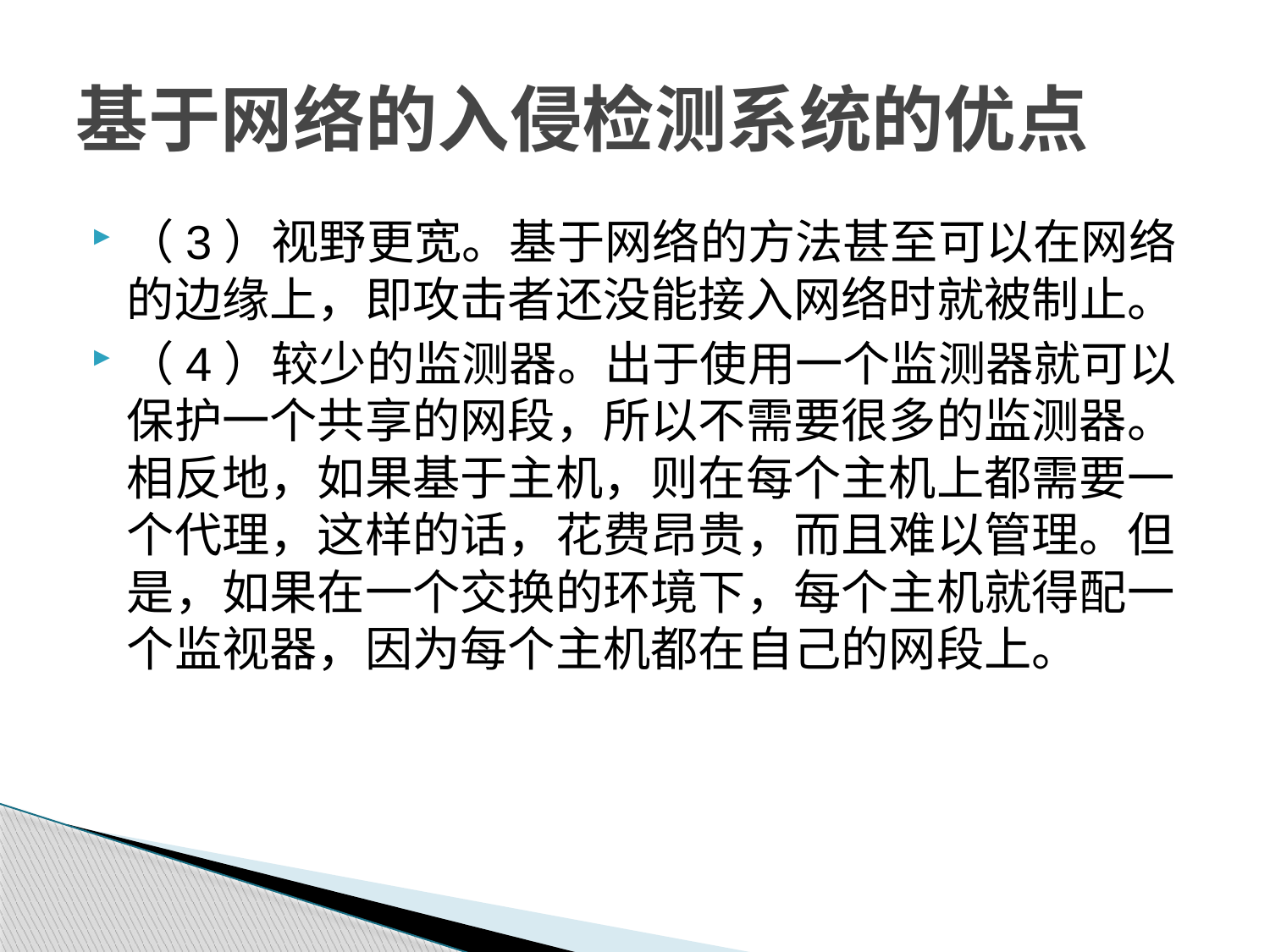

# 基于网络的入侵检测系统的优点
（3）视野更宽。基于网络的方法甚至可以在网络的边缘上，即攻击者还没能接入网络时就被制止。
（4）较少的监测器。出于使用一个监测器就可以保护一个共享的网段，所以不需要很多的监测器。相反地，如果基于主机，则在每个主机上都需要一个代理，这样的话，花费昂贵，而且难以管理。但是，如果在一个交换的环境下，每个主机就得配一个监视器，因为每个主机都在自己的网段上。